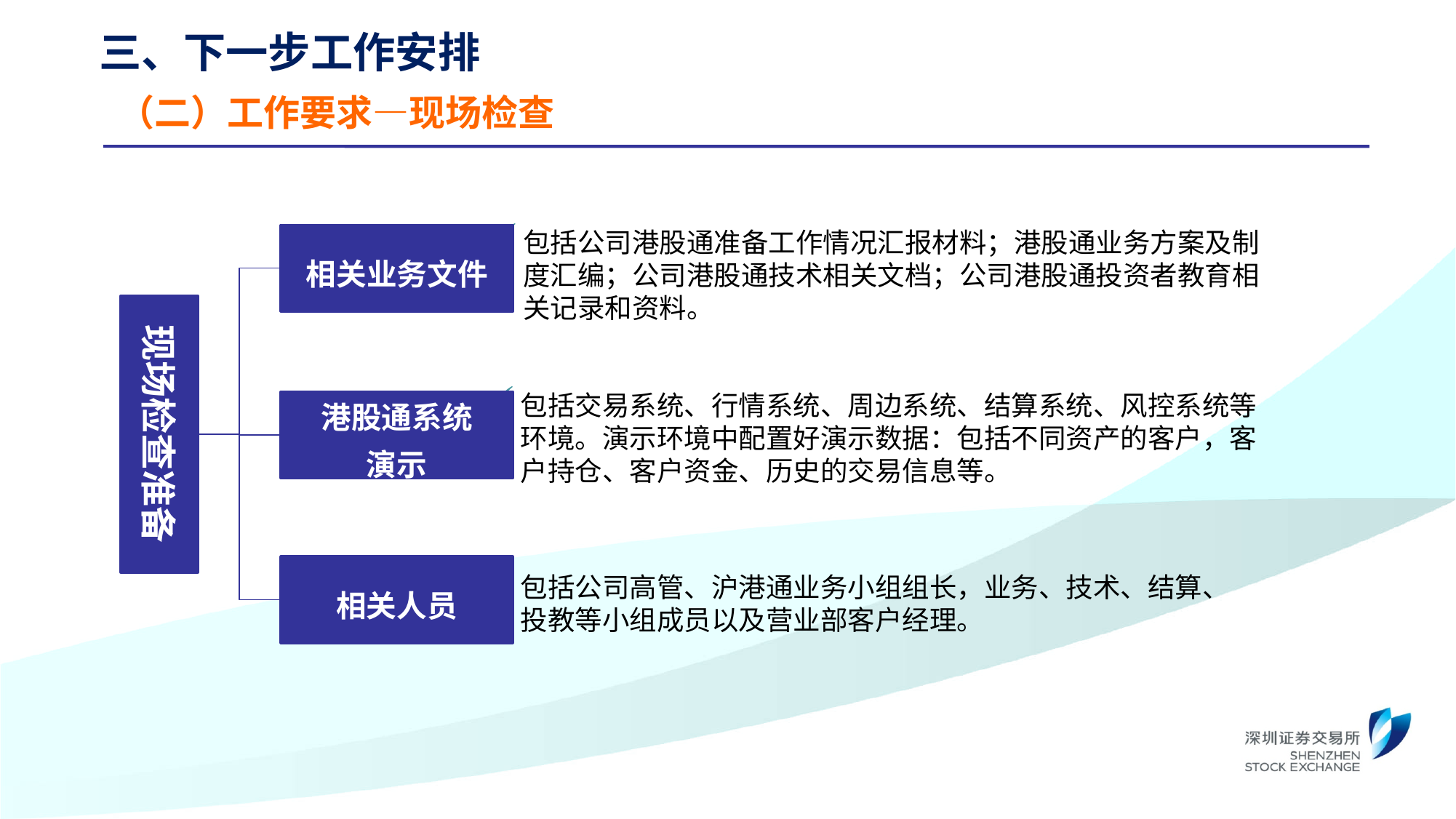

三、下一步工作安排
（二）工作要求—现场检查

包括公司港股通准备工作情况汇报材料；港股通业务方案及制度汇编；公司港股通技术相关文档；公司港股通投资者教育相关记录和资料。
相关业务文件
现场检查准备
包括交易系统、行情系统、周边系统、结算系统、风控系统等环境。演示环境中配置好演示数据：包括不同资产的客户，客户持仓、客户资金、历史的交易信息等。
港股通系统
演示
相关人员
包括公司高管、沪港通业务小组组长，业务、技术、结算、投教等小组成员以及营业部客户经理。